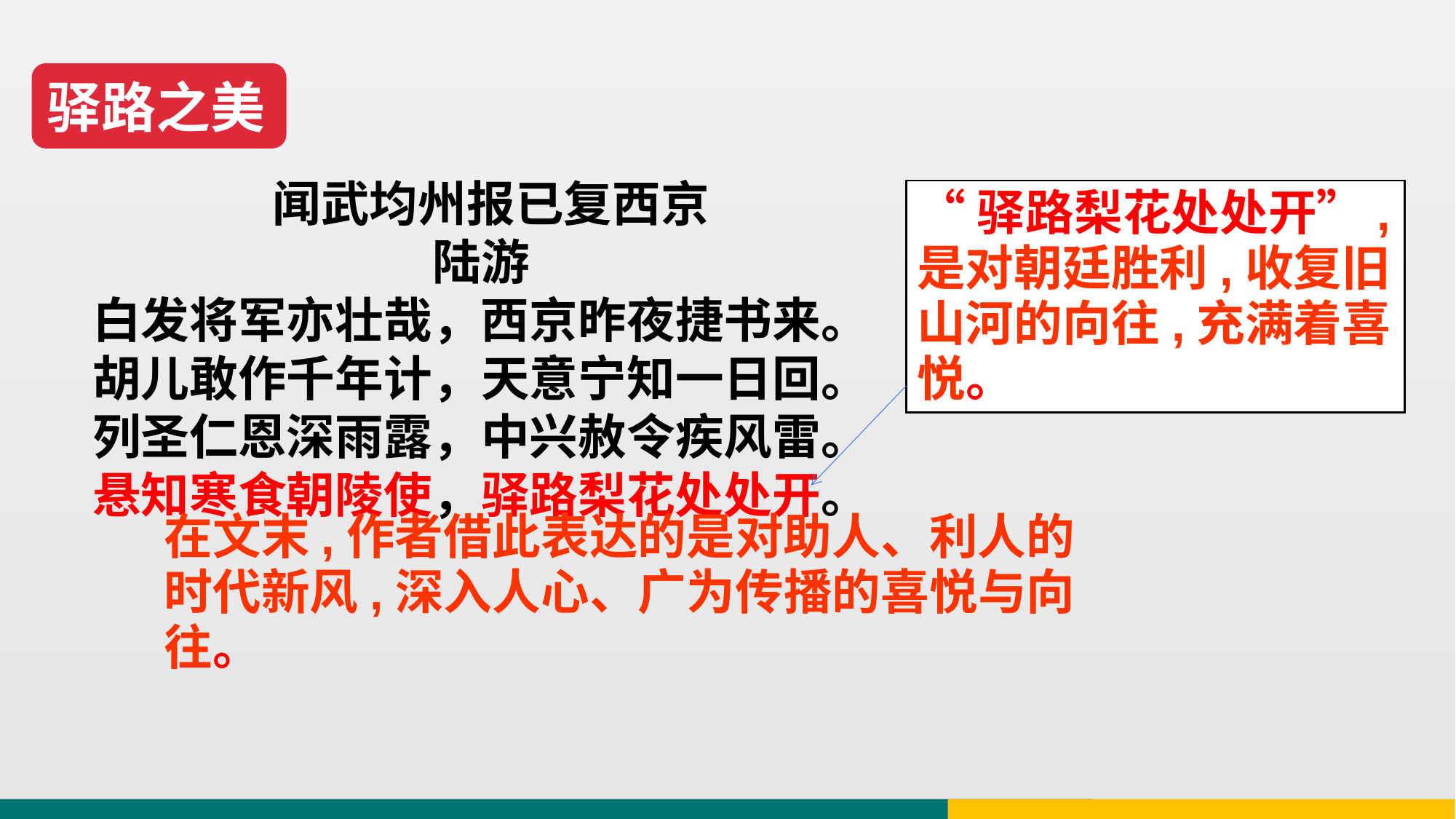

驿路之美
 闻武均州报已复西京
陆游
白发将军亦壮哉，西京昨夜捷书来。
胡儿敢作千年计，天意宁知一日回。
列圣仁恩深雨露，中兴赦令疾风雷。
悬知寒食朝陵使，驿路梨花处处开。
“驿路梨花处处开”,是对朝廷胜利,收复旧山河的向往,充满着喜悦。
在文末,作者借此表达的是对助人、利人的时代新风,深入人心、广为传播的喜悦与向往。